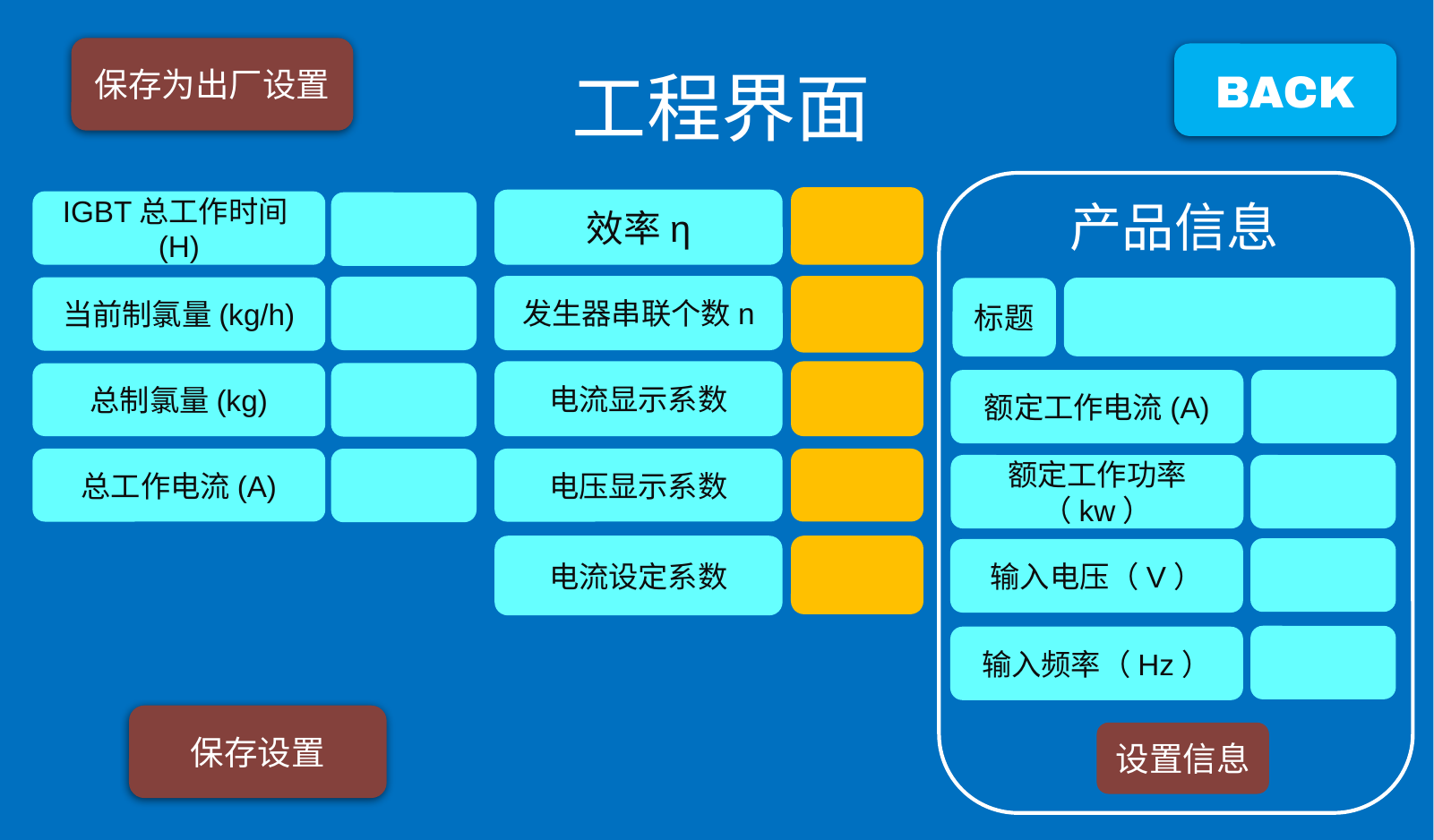

保存为出厂设置
BACK
工程界面

产品信息
效率η
IGBT总工作时间(H)

发生器串联个数n

当前制氯量(kg/h)

标题
电流显示系数

总制氯量(kg)
额定工作电流(A)

总工作电流(A)
电压显示系数

额定工作功率（kw）

电流设定系数

输入电压（V）

输入频率（Hz）
保存设置
设置信息